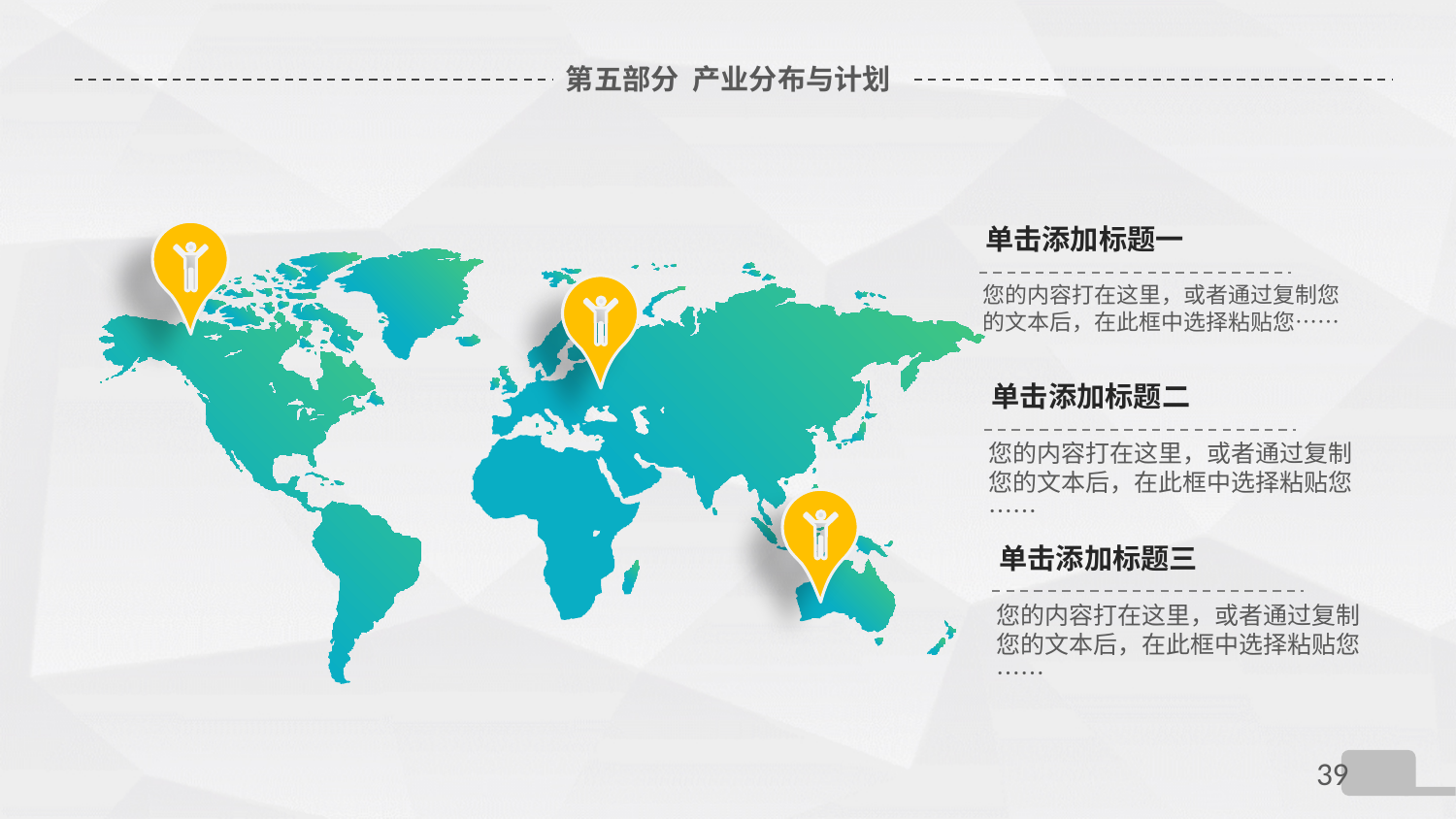

# 第五部分  产业分布与计划
单击添加标题一

您的内容打在这里，或者通过复制您的文本后，在此框中选择粘贴您……

单击添加标题二
您的内容打在这里，或者通过复制您的文本后，在此框中选择粘贴您……

单击添加标题三
您的内容打在这里，或者通过复制您的文本后，在此框中选择粘贴您……